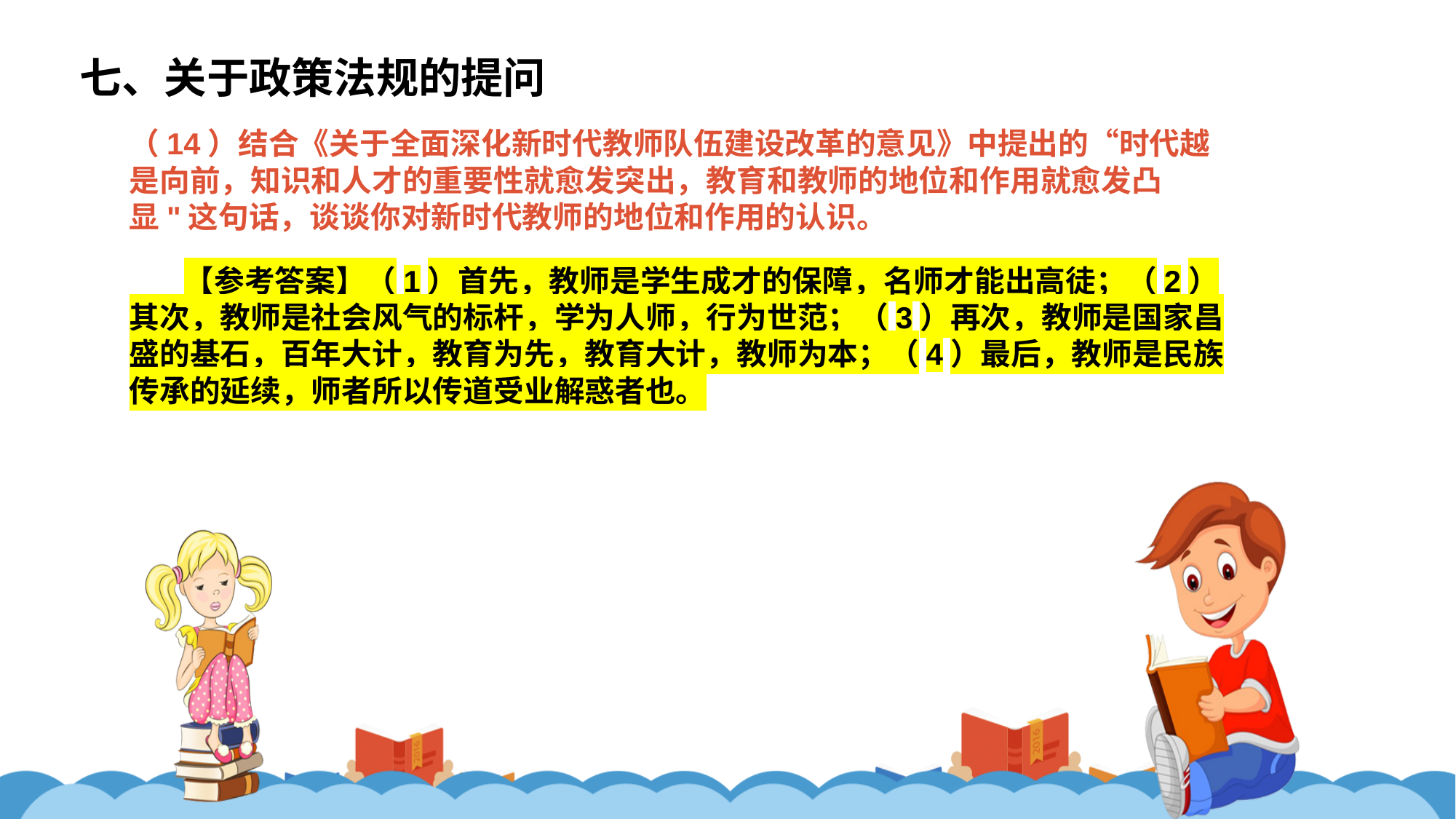

七、关于政策法规的提问
（14）结合《关于全面深化新时代教师队伍建设改革的意见》中提出的“时代越是向前，知识和人才的重要性就愈发突出，教育和教师的地位和作用就愈发凸显"这句话，谈谈你对新时代教师的地位和作用的认识。
【参考答案】（1）首先，教师是学生成才的保障，名师才能出高徒；（2）其次，教师是社会风气的标杆，学为人师，行为世范；（3）再次，教师是国家昌盛的基石，百年大计，教育为先，教育大计，教师为本；（4）最后，教师是民族传承的延续，师者所以传道受业解惑者也。